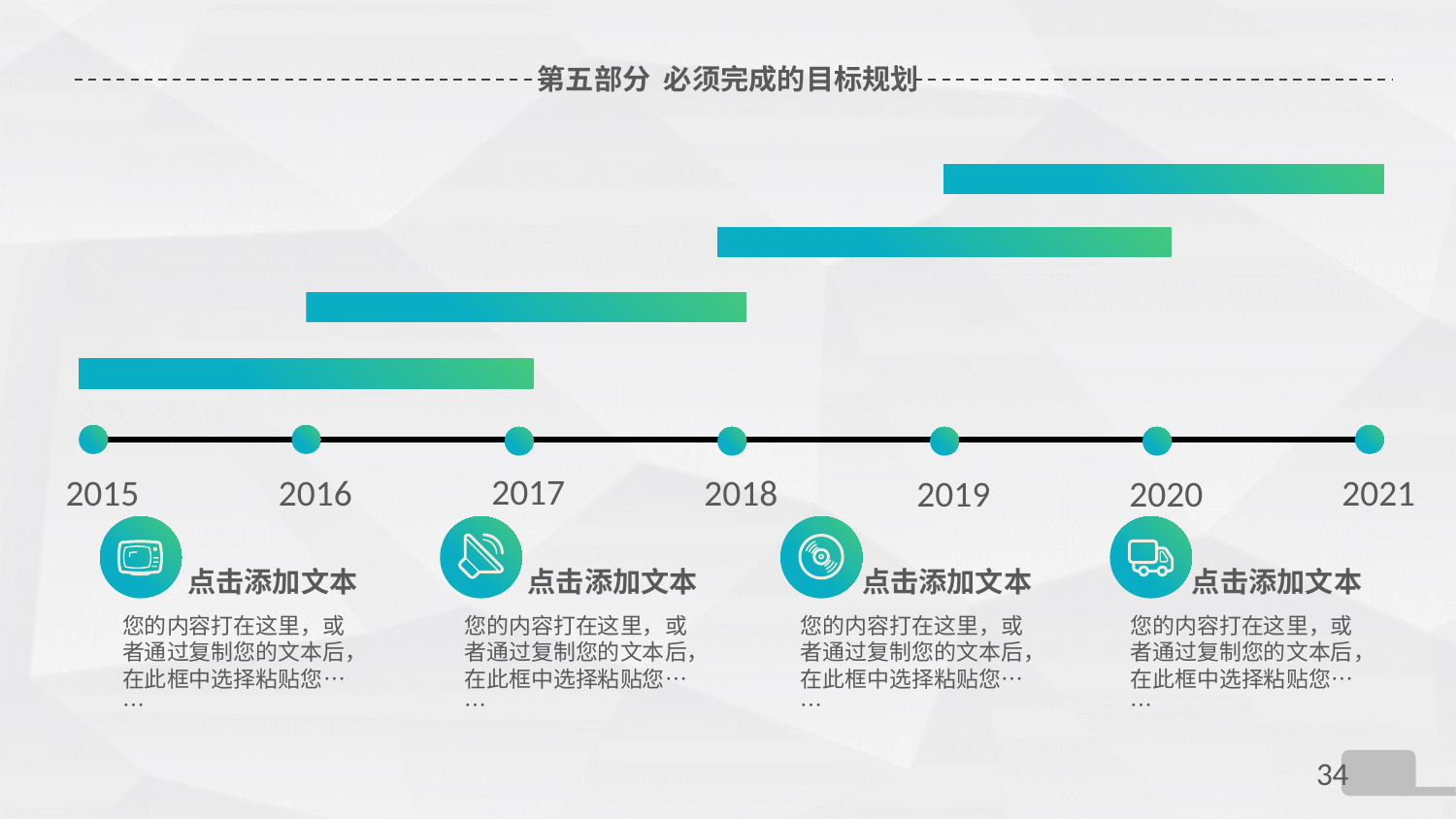

# 第五部分  必须完成的目标规划

2017
2015
2021
2018
2016
2019
2020

点击添加文本
点击添加文本
点击添加文本
点击添加文本
您的内容打在这里，或者通过复制您的文本后，在此框中选择粘贴您……
您的内容打在这里，或者通过复制您的文本后，在此框中选择粘贴您……
您的内容打在这里，或者通过复制您的文本后，在此框中选择粘贴您……
您的内容打在这里，或者通过复制您的文本后，在此框中选择粘贴您……